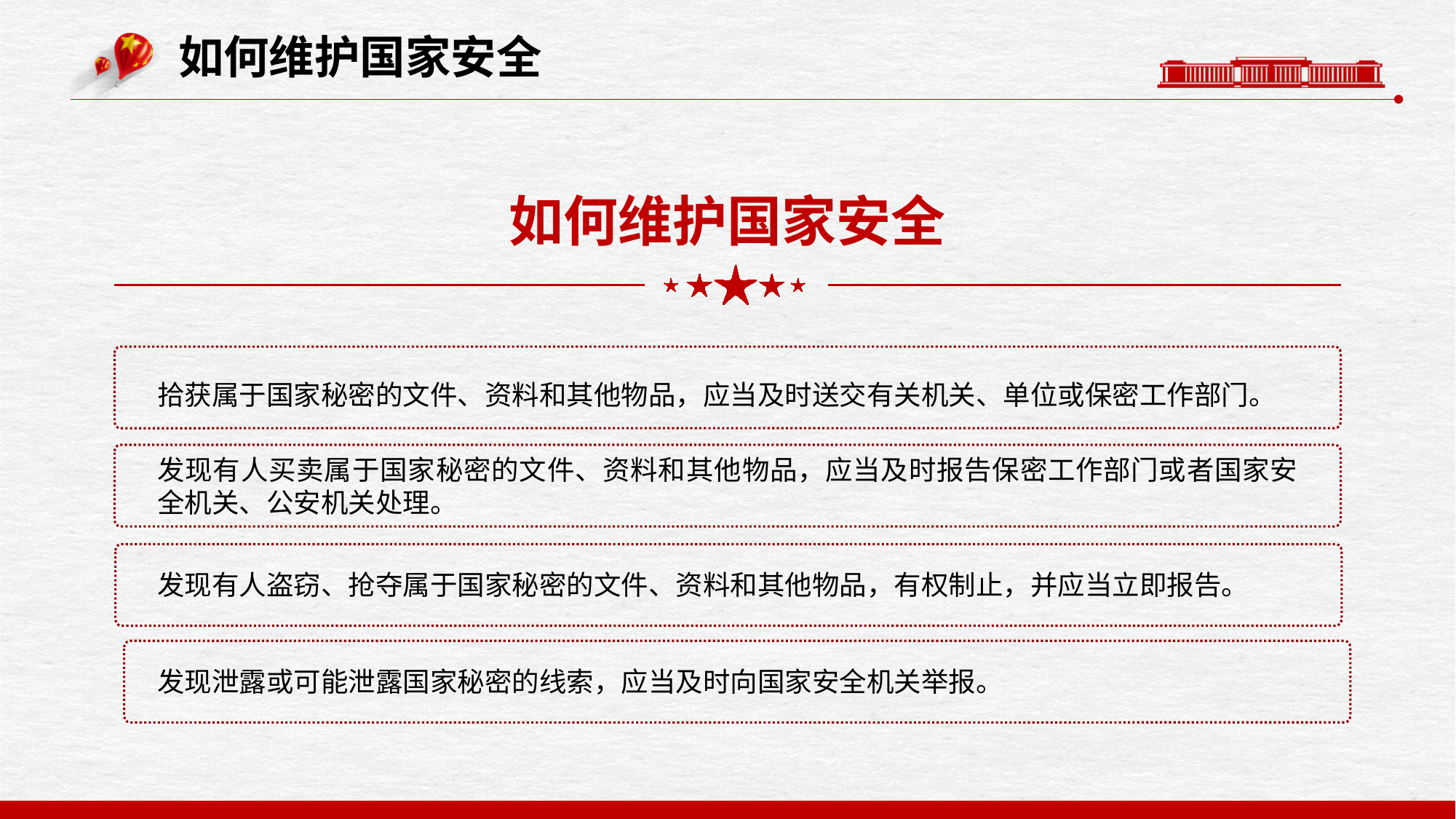

如何维护国家安全
如何维护国家安全

拾获属于国家秘密的文件、资料和其他物品，应当及时送交有关机关、单位或保密工作部门。

发现有人买卖属于国家秘密的文件、资料和其他物品，应当及时报告保密工作部门或者国家安全机关、公安机关处理。

发现有人盗窃、抢夺属于国家秘密的文件、资料和其他物品，有权制止，并应当立即报告。

发现泄露或可能泄露国家秘密的线索，应当及时向国家安全机关举报。